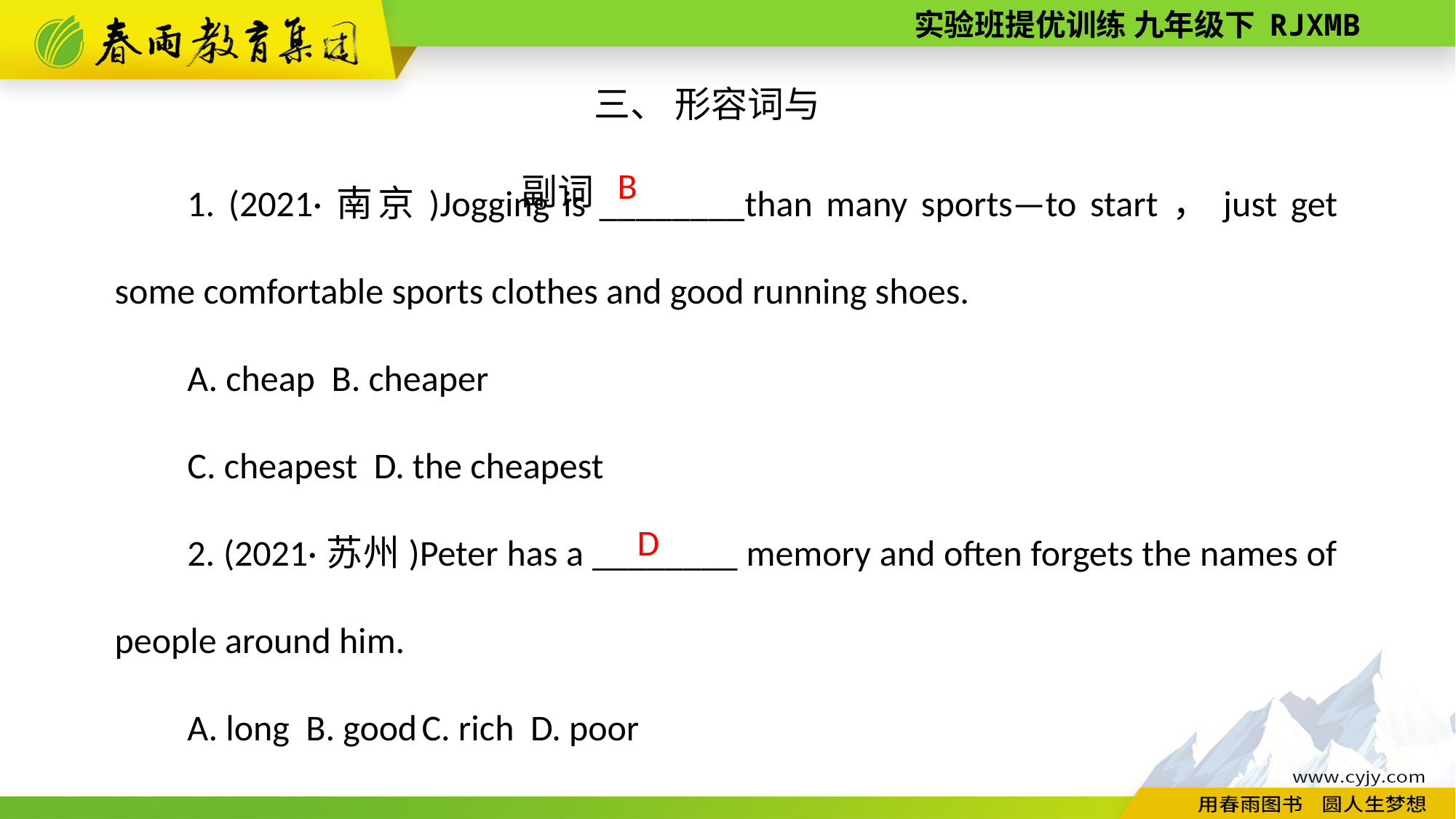

三、 形容词与副词
1. (2021·南京)Jogging is ________than many sports—to start，just get some comfortable sports clothes and good running shoes.
A. cheap  B. cheaper
C. cheapest  D. the cheapest
2. (2021·苏州)Peter has a ________ memory and often forgets the names of people around him.
A. long  B. good C. rich  D. poor
B
D